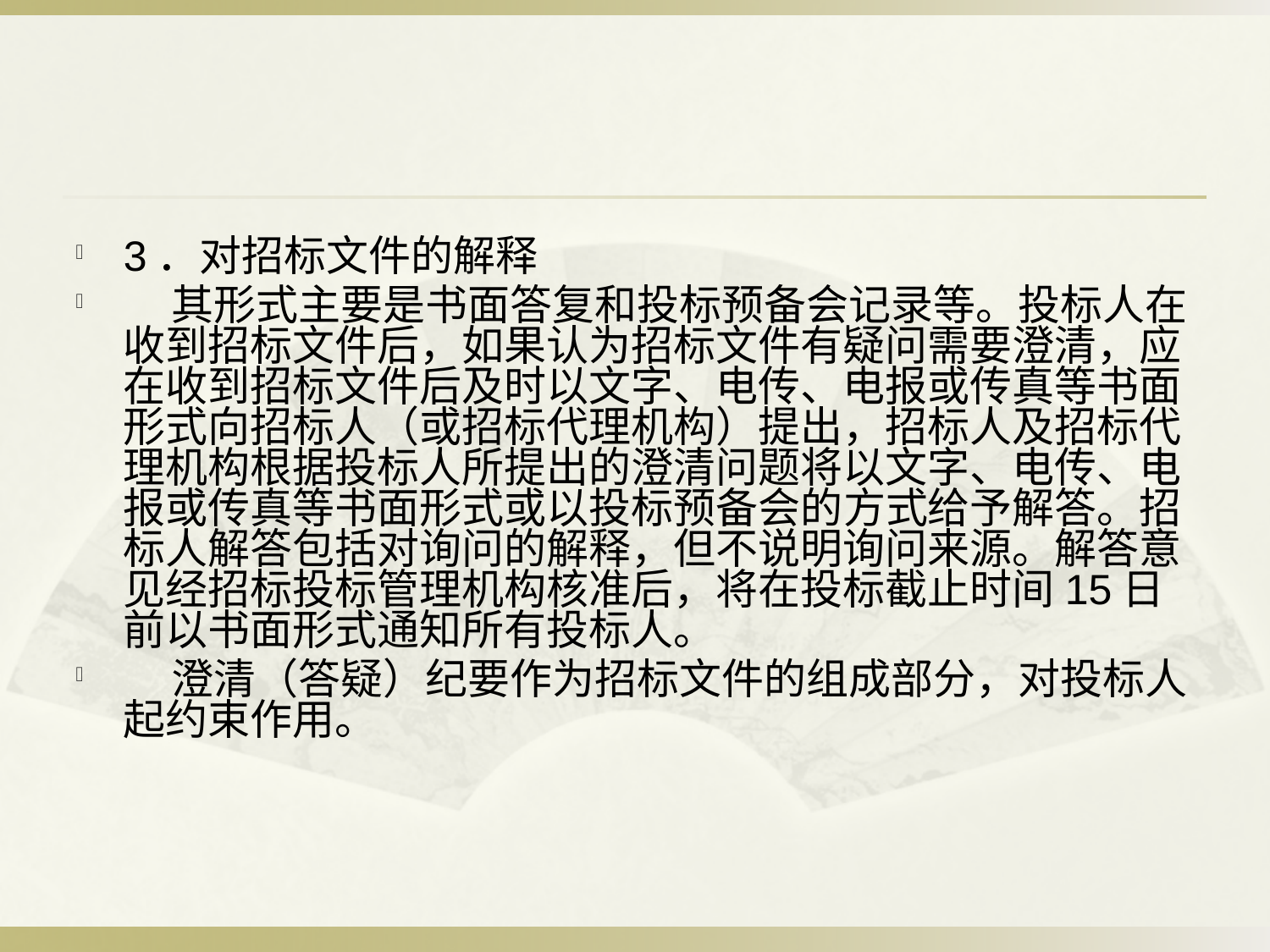

#
3．对招标文件的解释
    其形式主要是书面答复和投标预备会记录等。投标人在收到招标文件后，如果认为招标文件有疑问需要澄清，应在收到招标文件后及时以文字、电传、电报或传真等书面形式向招标人（或招标代理机构）提出，招标人及招标代理机构根据投标人所提出的澄清问题将以文字、电传、电报或传真等书面形式或以投标预备会的方式给予解答。招标人解答包括对询问的解释，但不说明询问来源。解答意见经招标投标管理机构核准后，将在投标截止时间15日前以书面形式通知所有投标人。
    澄清（答疑）纪要作为招标文件的组成部分，对投标人起约束作用。